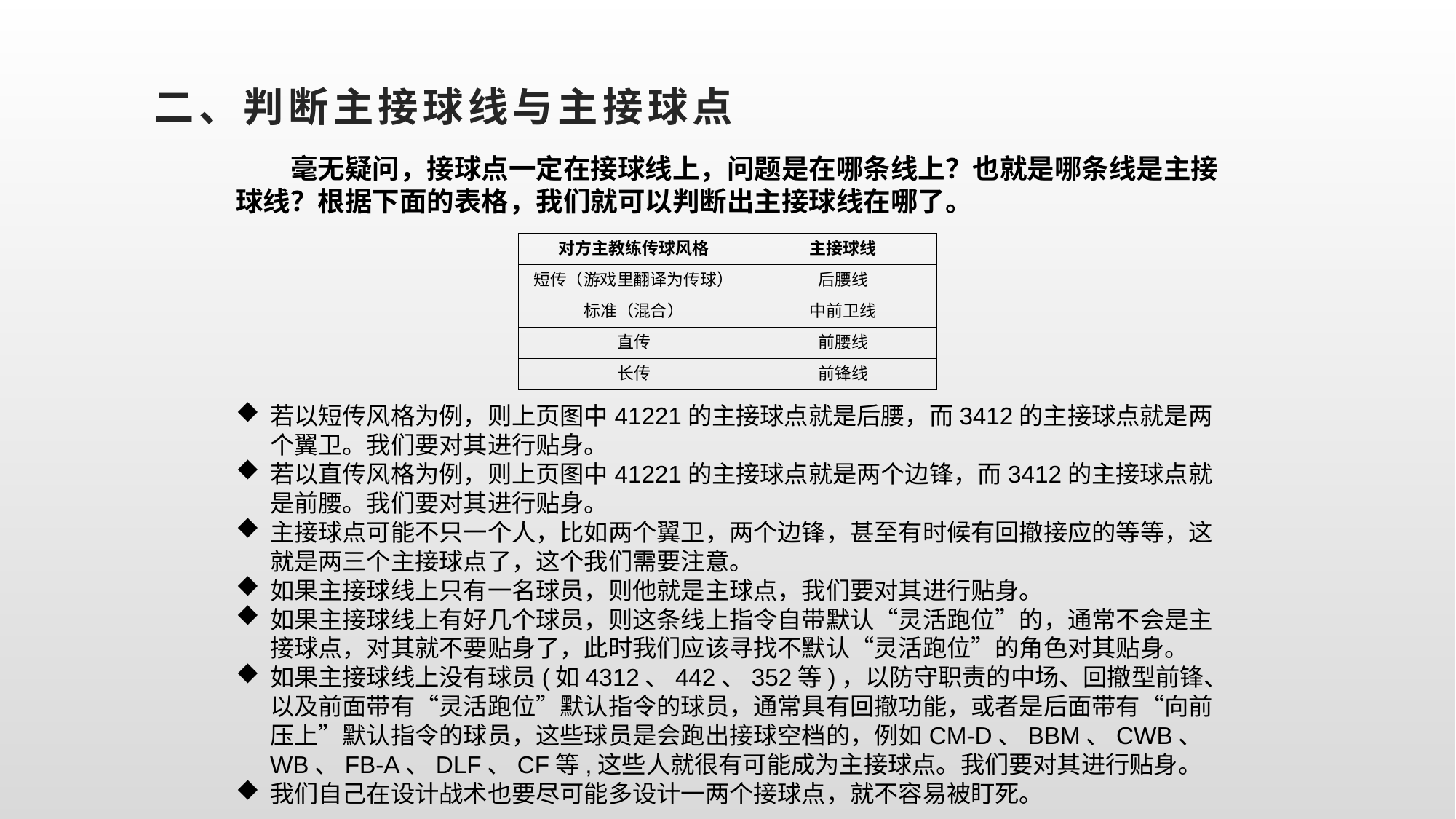

# 二、判断主接球线与主接球点
毫无疑问，接球点一定在接球线上，问题是在哪条线上？也就是哪条线是主接球线？根据下面的表格，我们就可以判断出主接球线在哪了。
| 对方主教练传球风格 | 主接球线 |
| --- | --- |
| 短传（游戏里翻译为传球） | 后腰线 |
| 标准（混合） | 中前卫线 |
| 直传 | 前腰线 |
| 长传 | 前锋线 |
若以短传风格为例，则上页图中41221的主接球点就是后腰，而3412的主接球点就是两个翼卫。我们要对其进行贴身。
若以直传风格为例，则上页图中41221的主接球点就是两个边锋，而3412的主接球点就是前腰。我们要对其进行贴身。
主接球点可能不只一个人，比如两个翼卫，两个边锋，甚至有时候有回撤接应的等等，这就是两三个主接球点了，这个我们需要注意。
如果主接球线上只有一名球员，则他就是主球点，我们要对其进行贴身。
如果主接球线上有好几个球员，则这条线上指令自带默认“灵活跑位”的，通常不会是主接球点，对其就不要贴身了，此时我们应该寻找不默认“灵活跑位”的角色对其贴身。
如果主接球线上没有球员(如4312、442、352等)，以防守职责的中场、回撤型前锋、以及前面带有“灵活跑位”默认指令的球员，通常具有回撤功能，或者是后面带有“向前压上”默认指令的球员，这些球员是会跑出接球空档的，例如CM-D、BBM、CWB、WB、FB-A、DLF、CF等,这些人就很有可能成为主接球点。我们要对其进行贴身。
我们自己在设计战术也要尽可能多设计一两个接球点，就不容易被盯死。